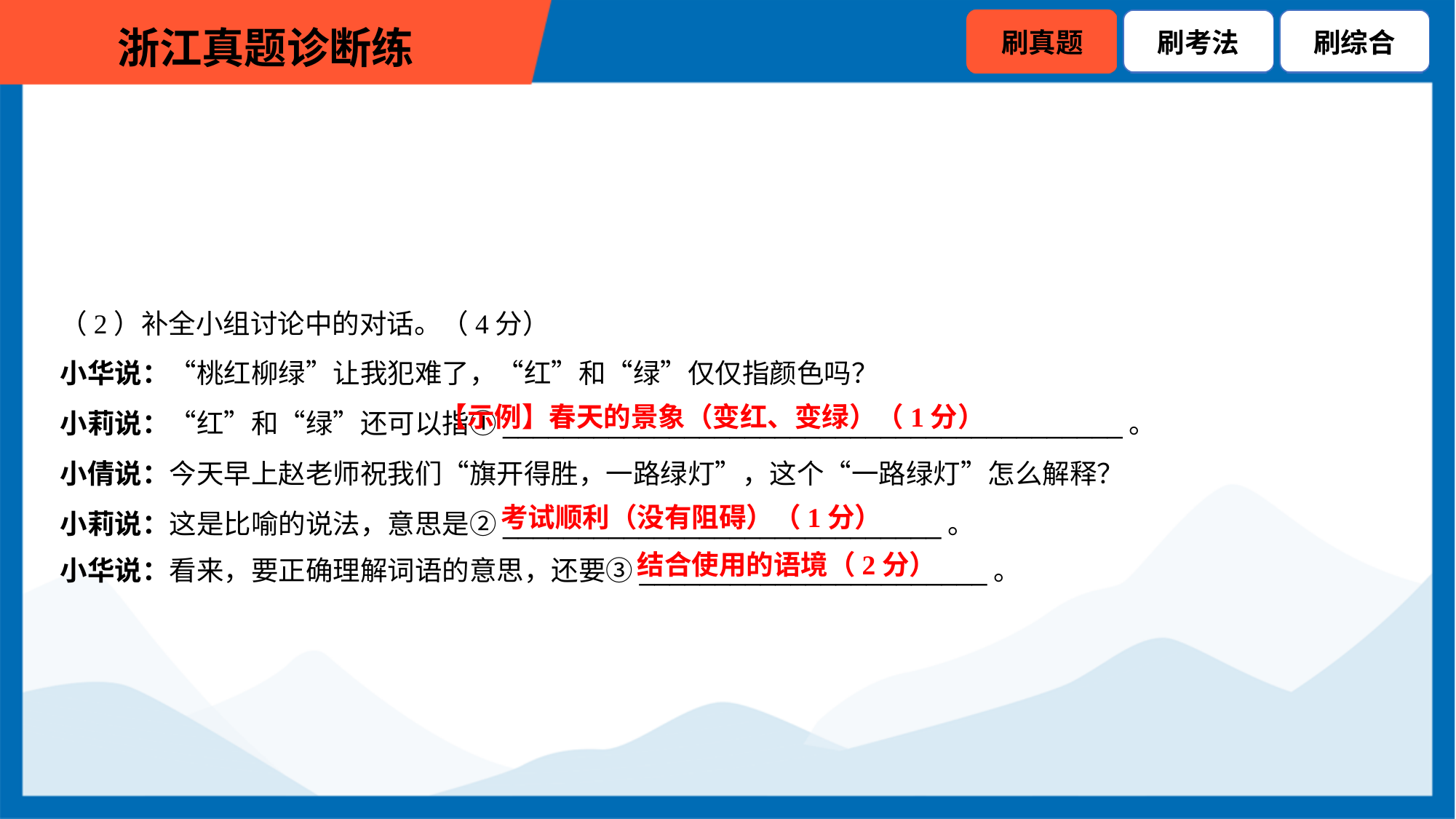

（2）补全小组讨论中的对话。（4分）
小华说：“桃红柳绿”让我犯难了，“红”和“绿”仅仅指颜色吗？
小莉说：“红”和“绿”还可以指①_________________________________________。
小倩说：今天早上赵老师祝我们“旗开得胜，一路绿灯”，这个“一路绿灯”怎么解释？
小莉说：这是比喻的说法，意思是②_____________________________。
小华说：看来，要正确理解词语的意思，还要③_______________________。
【示例】春天的景象（变红、变绿）（1分）
考试顺利（没有阻碍）（1分）
结合使用的语境（2分）